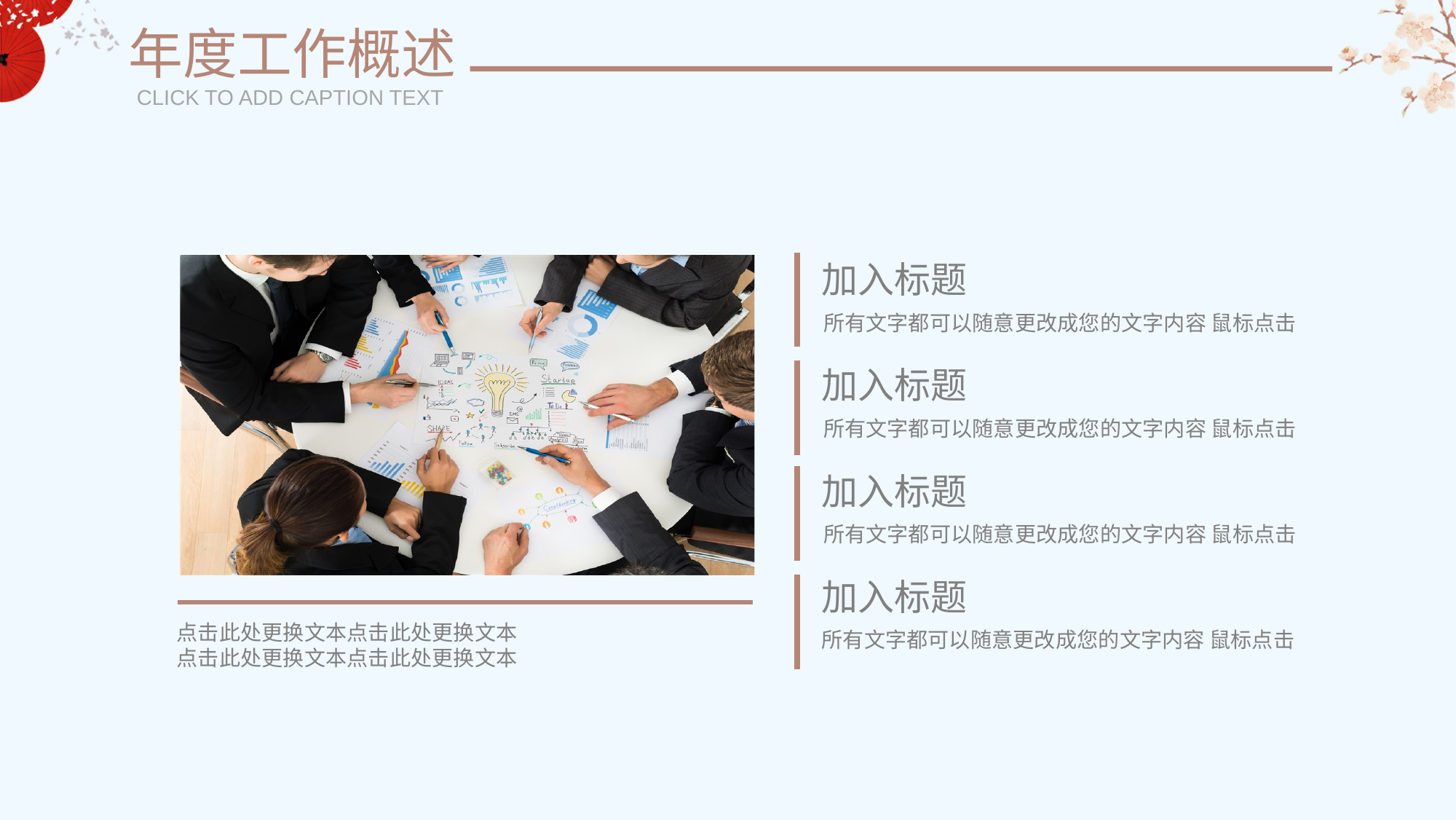

年度工作概述

CLICK TO ADD CAPTION TEXT
加入标题
所有文字都可以随意更改成您的文字内容 鼠标点击
加入标题
所有文字都可以随意更改成您的文字内容 鼠标点击
加入标题
所有文字都可以随意更改成您的文字内容 鼠标点击
加入标题
所有文字都可以随意更改成您的文字内容 鼠标点击

点击此处更换文本点击此处更换文本
点击此处更换文本点击此处更换文本